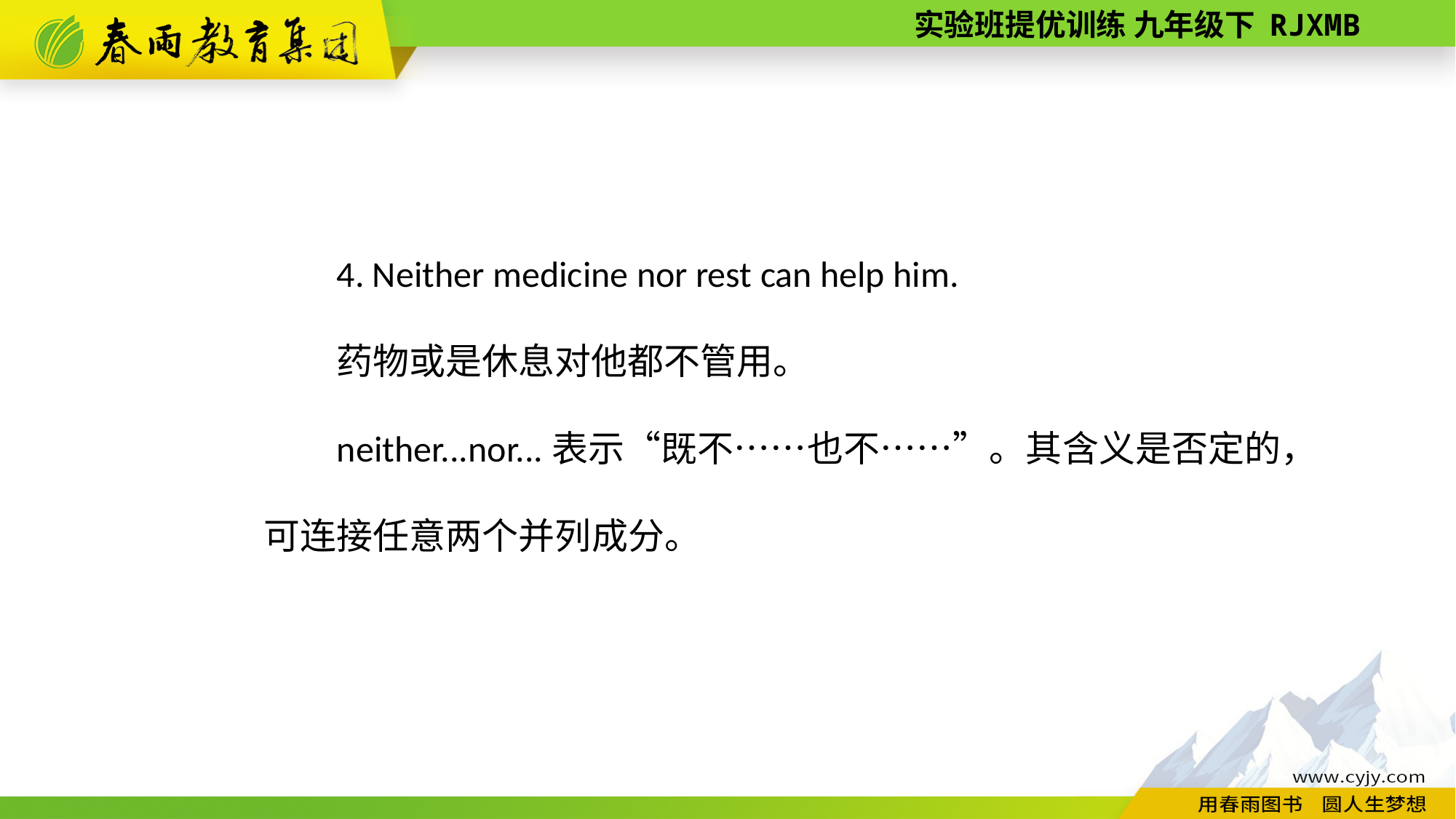

4. Neither medicine nor rest can help him.
药物或是休息对他都不管用。
neither...nor...表示“既不……也不……”。其含义是否定的，可连接任意两个并列成分。